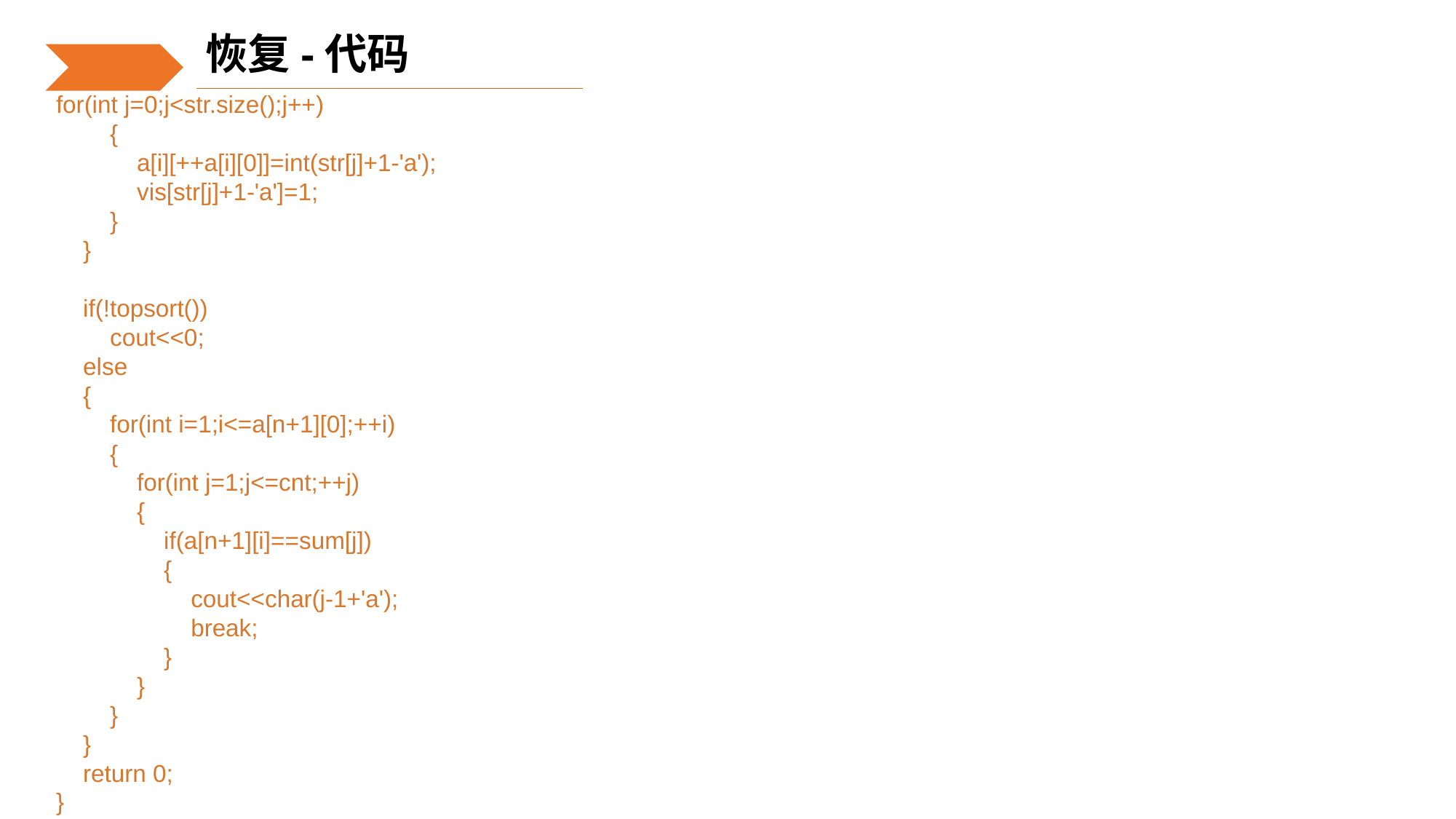

恢复-代码
for(int j=0;j<str.size();j++)
        {
            a[i][++a[i][0]]=int(str[j]+1-'a');
            vis[str[j]+1-'a']=1;
        }
    }

    if(!topsort())
        cout<<0;
    else
    {
        for(int i=1;i<=a[n+1][0];++i)
        {
            for(int j=1;j<=cnt;++j)
            {
                if(a[n+1][i]==sum[j])
                {
                    cout<<char(j-1+'a');
                    break;
                }
            }
        }
    }
    return 0;
}